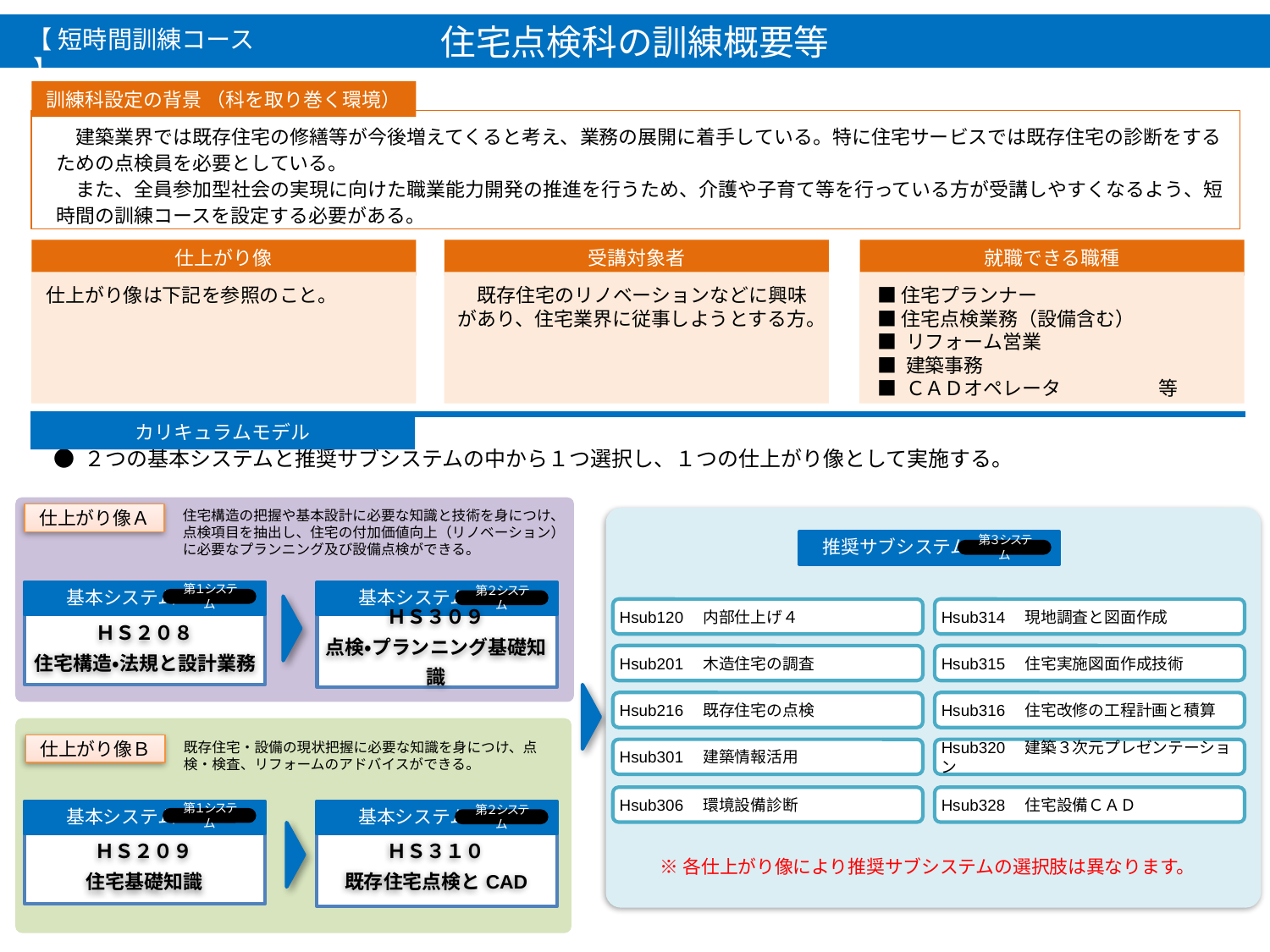

住宅点検科の訓練概要等
【 短時間訓練コース 】
訓練科設定の背景 （科を取り巻く環境）

　建築業界では既存住宅の修繕等が今後増えてくると考え、業務の展開に着手している。特に住宅サービスでは既存住宅の診断をするための点検員を必要としている。
　また、全員参加型社会の実現に向けた職業能力開発の推進を行うため、介護や子育て等を行っている方が受講しやすくなるよう、短時間の訓練コースを設定する必要がある。
仕上がり像

仕上がり像は下記を参照のこと。
受講対象者

　既存住宅のリノベーションなどに興味があり、住宅業界に従事しようとする方。
就職できる職種

■住宅プランナー　
■ 住宅点検業務（設備含む）
■ リフォーム営業
■ 建築事務
■ ＣＡＤオペレータ　　　　　等
カリキュラムモデル
● ２つの基本システムと推奨サブシステムの中から１つ選択し、１つの仕上がり像として実施する。

住宅構造の把握や基本設計に必要な知識と技術を身につけ、点検項目を抽出し、住宅の付加価値向上（リノベーション）に必要なプランニング及び設備点検ができる。
仕上がり像Ａ

　推奨サブシステム
第３システム

ＨＳ３０９
点検・プランニング基礎知識
　　基本システム
　　基本システム

第１システム
第２システム

ＨＳ２０８
住宅構造・法規と設計業務
Hsub120　内部仕上げ４
Hsub314　現地調査と図面作成
第１、４ システム

Hsub201　木造住宅の調査
Hsub315　住宅実施図面作成技術
Hsub216　既存住宅の点検
Hsub316　住宅改修の工程計画と積算

既存住宅・設備の現状把握に必要な知識を身につけ、点検・検査、リフォームのアドバイスができる。
仕上がり像Ｂ
Hsub301　建築情報活用
Hsub320　建築３次元プレゼンテーション
Hsub306　環境設備診断
Hsub328　住宅設備ＣＡＤ

ＨＳ３１０
既存住宅点検とCAD
　　基本システム
　　基本システム

第１システム
第２システム
ＨＳ２０９
住宅基礎知識
第１、４ システム

※各仕上がり像により推奨サブシステムの選択肢は異なります。